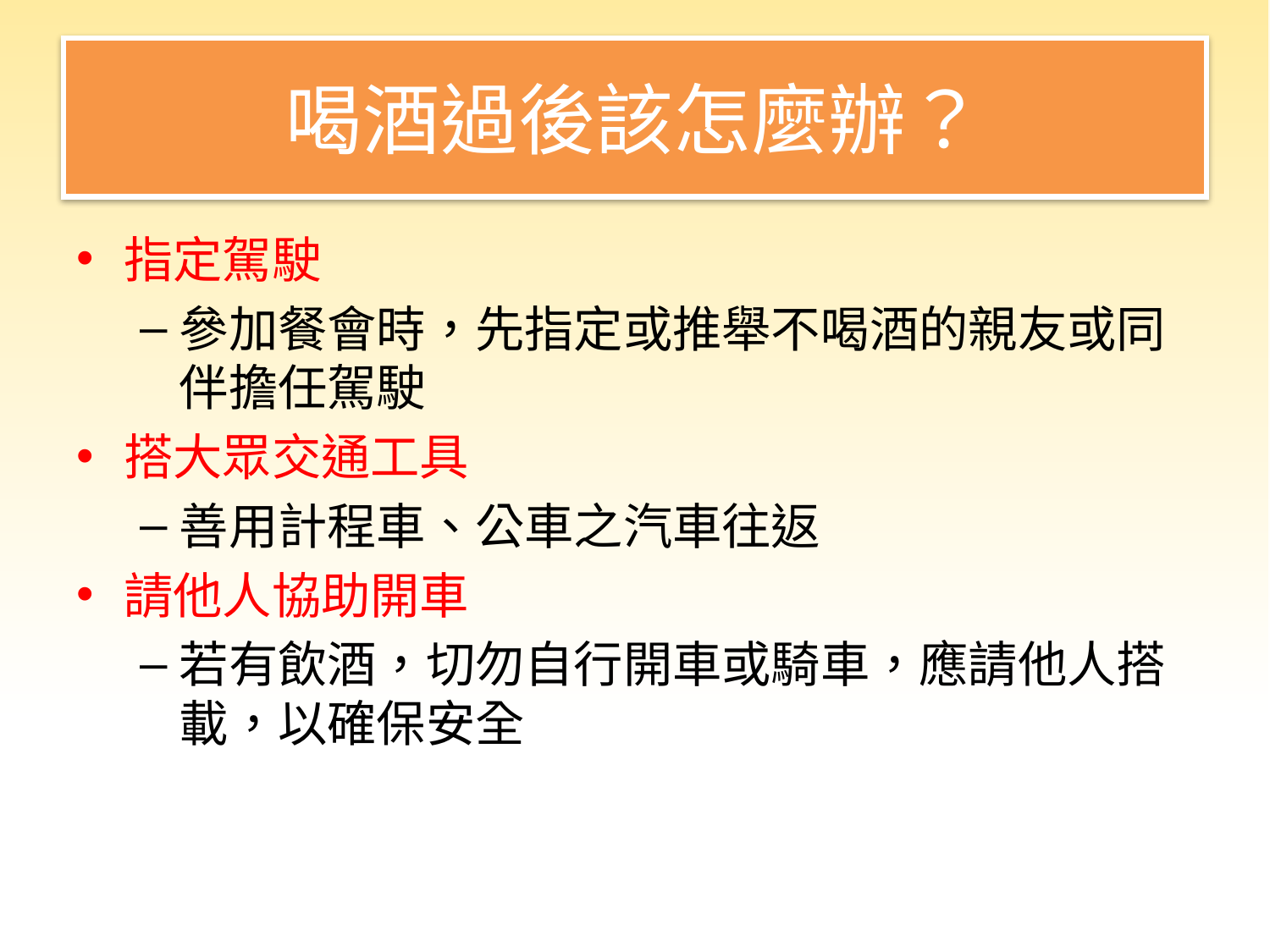

# 喝酒過後該怎麼辦？
指定駕駛
參加餐會時，先指定或推舉不喝酒的親友或同伴擔任駕駛
搭大眾交通工具
善用計程車、公車之汽車往返
請他人協助開車
若有飲酒，切勿自行開車或騎車，應請他人搭載，以確保安全